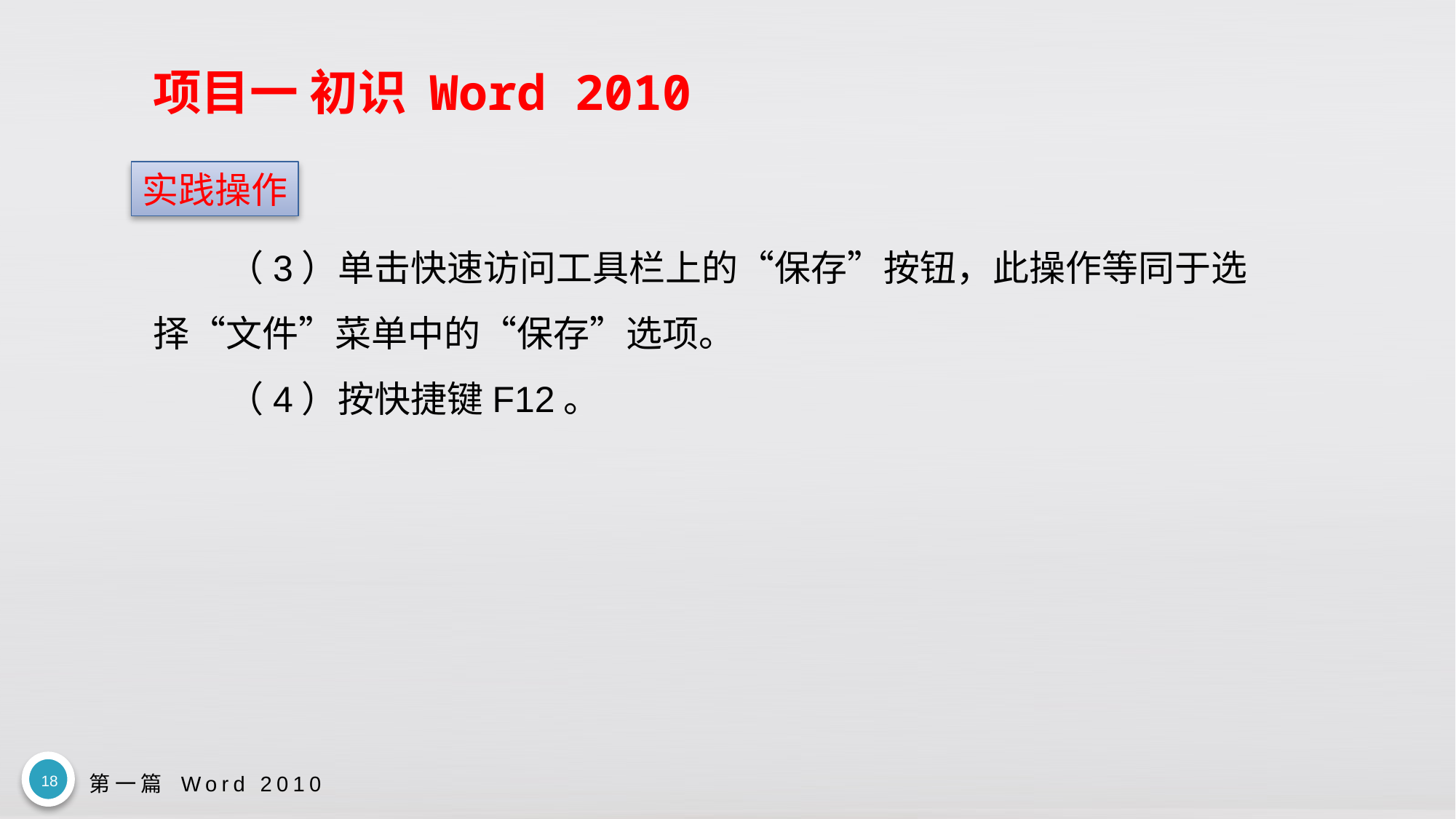

# 项目一 初识 Word 2010
实践操作
（3）单击快速访问工具栏上的“保存”按钮，此操作等同于选择“文件”菜单中的“保存”选项。
（4）按快捷键F12。
18